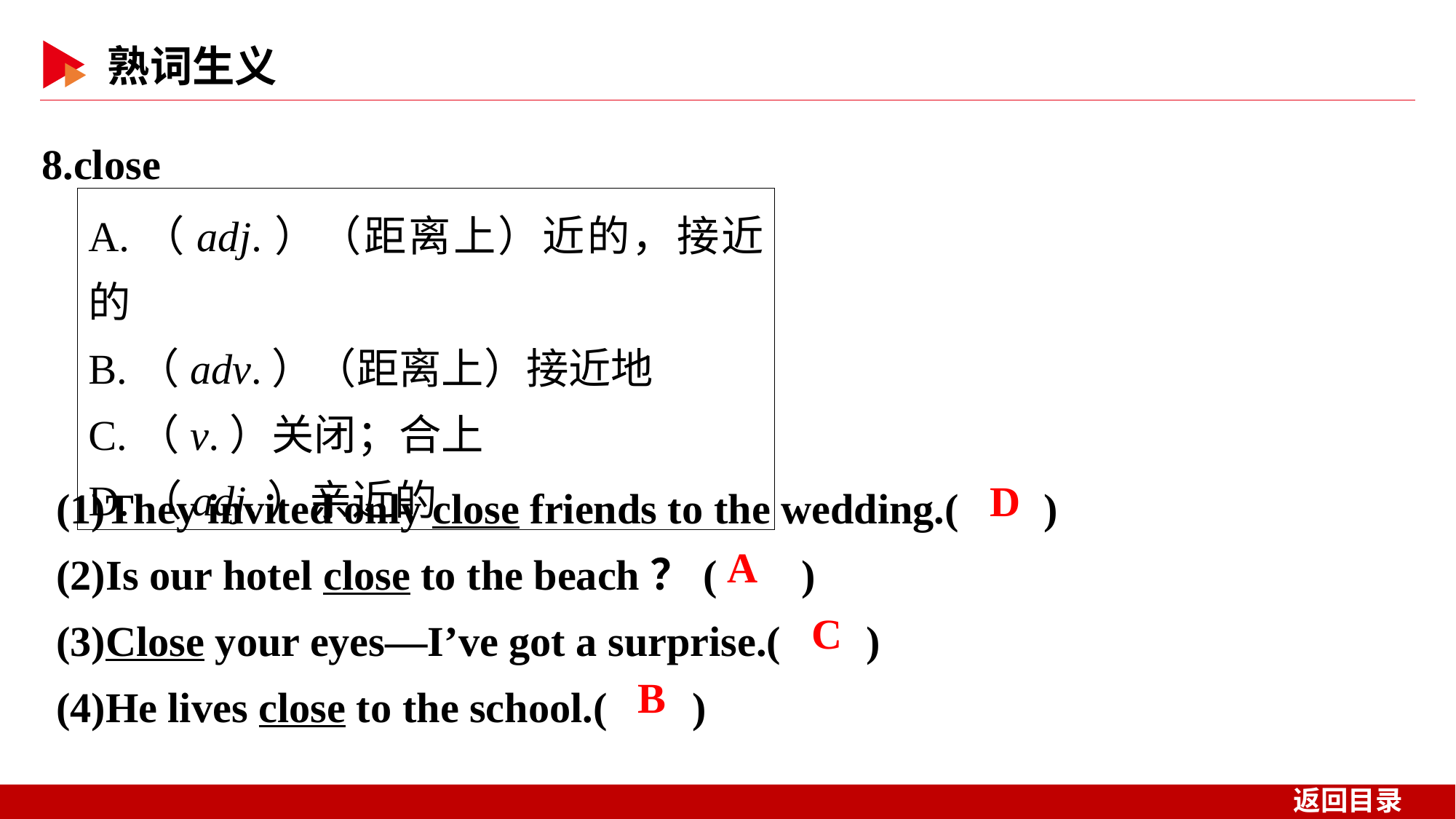

8.close
A.（adj.）（距离上）近的，接近的
B.（adv.）（距离上）接近地
C.（v.）关闭；合上
D.（adj.）亲近的
(1)They invited only close friends to the wedding.(        )
(2)Is our hotel close to the beach？(        )
(3)Close your eyes—I’ve got a surprise.(        )
(4)He lives close to the school.(        )
   D
   A
   C
   B